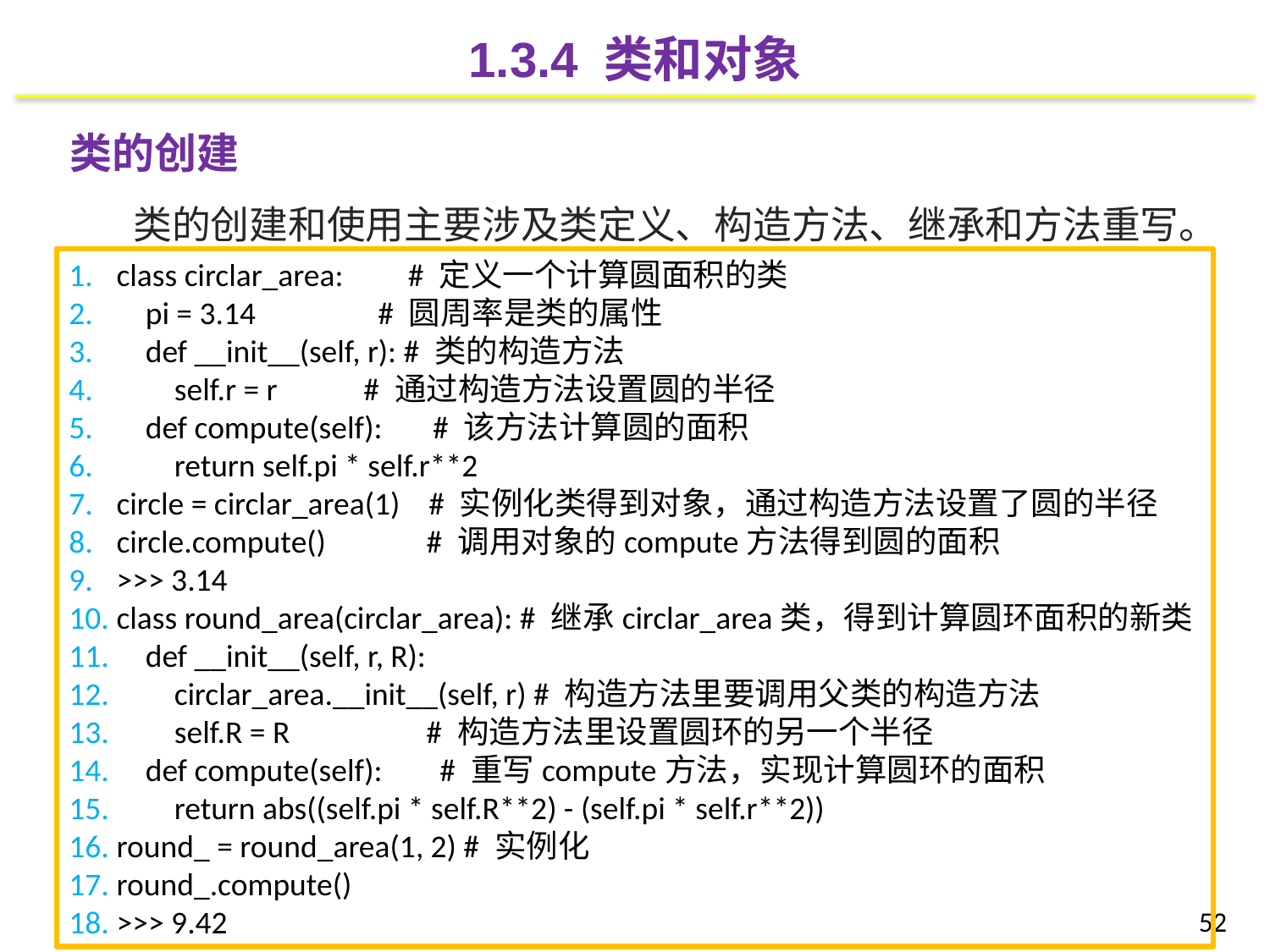

1.3.4 类和对象
类的创建
类的创建和使用主要涉及类定义、构造方法、继承和方法重写。

class circlar_area:         # 定义一个计算圆面积的类
    pi = 3.14                 # 圆周率是类的属性
    def __init__(self, r): # 类的构造方法
        self.r = r            # 通过构造方法设置圆的半径
    def compute(self):       # 该方法计算圆的面积
        return self.pi * self.r**2
circle = circlar_area(1)    # 实例化类得到对象，通过构造方法设置了圆的半径
circle.compute()              # 调用对象的compute方法得到圆的面积
>>> 3.14
class round_area(circlar_area): # 继承circlar_area类，得到计算圆环面积的新类
    def __init__(self, r, R):
        circlar_area.__init__(self, r) # 构造方法里要调用父类的构造方法
        self.R = R                   # 构造方法里设置圆环的另一个半径
    def compute(self):        # 重写compute方法，实现计算圆环的面积
        return abs((self.pi * self.R**2) - (self.pi * self.r**2))
round_ = round_area(1, 2) # 实例化
round_.compute()
>>> 9.42
52